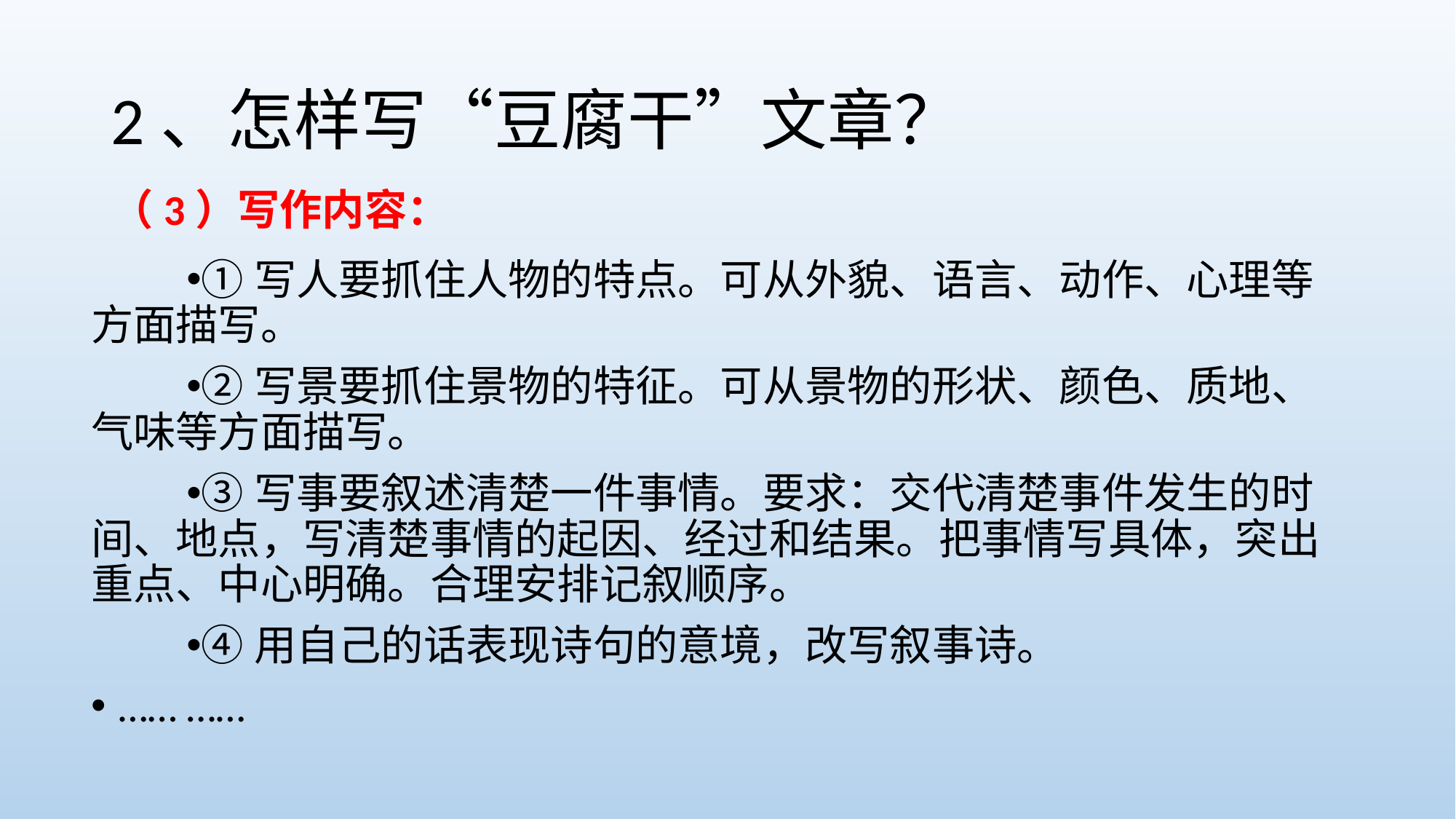

# 2、怎样写“豆腐干”文章？
（3）写作内容：
①写人要抓住人物的特点。可从外貌、语言、动作、心理等方面描写。
②写景要抓住景物的特征。可从景物的形状、颜色、质地、气味等方面描写。
③写事要叙述清楚一件事情。要求：交代清楚事件发生的时间、地点，写清楚事情的起因、经过和结果。把事情写具体，突出重点、中心明确。合理安排记叙顺序。
④用自己的话表现诗句的意境，改写叙事诗。
…… ……